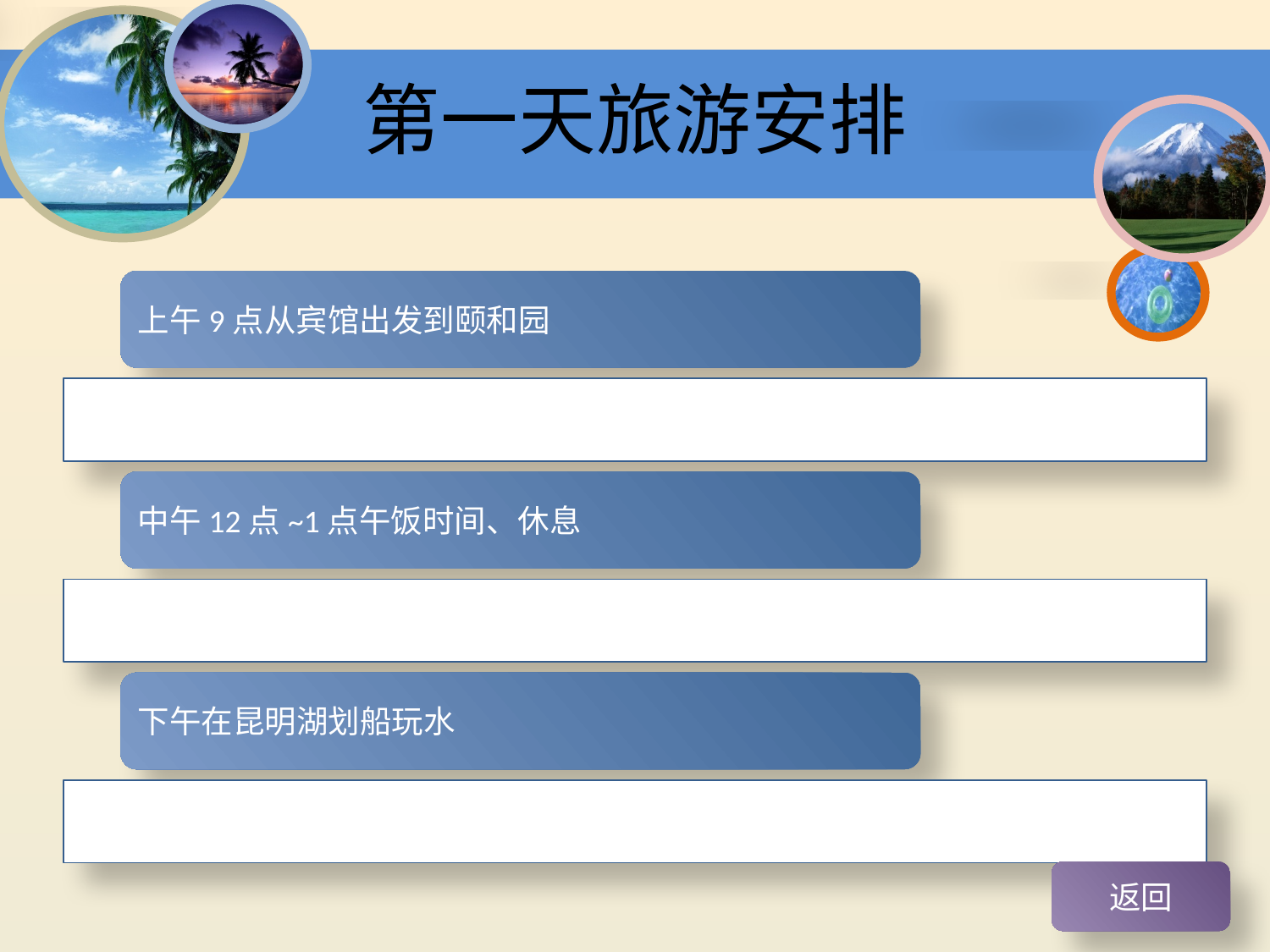

# 第一天旅游安排
上午9点从宾馆出发到颐和园
中午12点~1点午饭时间、休息
下午在昆明湖划船玩水
返回